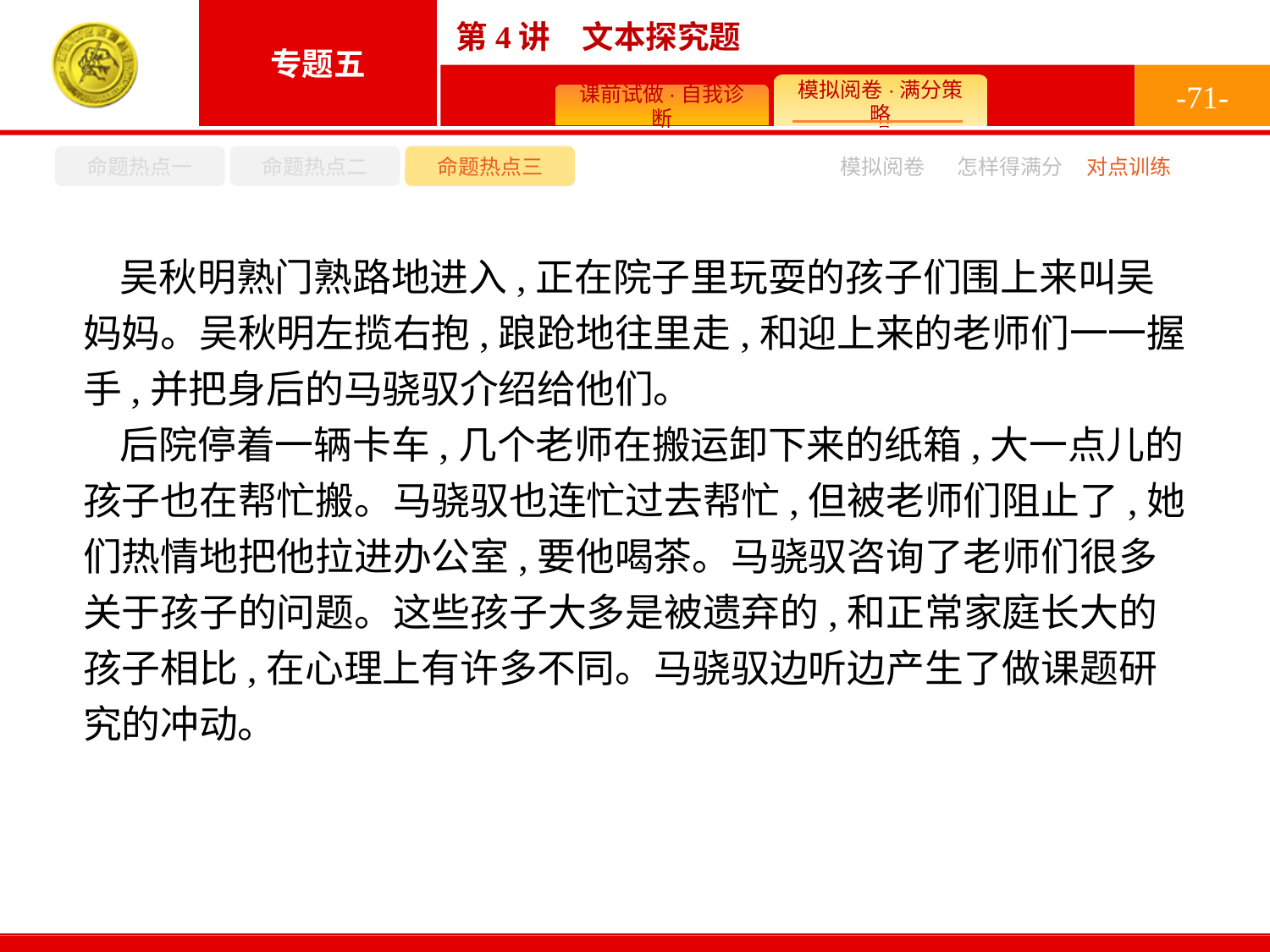

-71-
命题热点一
命题热点二
命题热点三
模拟阅卷
怎样得满分
对点训练
吴秋明熟门熟路地进入,正在院子里玩耍的孩子们围上来叫吴妈妈。吴秋明左揽右抱,踉跄地往里走,和迎上来的老师们一一握手,并把身后的马骁驭介绍给他们。
后院停着一辆卡车,几个老师在搬运卸下来的纸箱,大一点儿的孩子也在帮忙搬。马骁驭也连忙过去帮忙,但被老师们阻止了,她们热情地把他拉进办公室,要他喝茶。马骁驭咨询了老师们很多关于孩子的问题。这些孩子大多是被遗弃的,和正常家庭长大的孩子相比,在心理上有许多不同。马骁驭边听边产生了做课题研究的冲动。